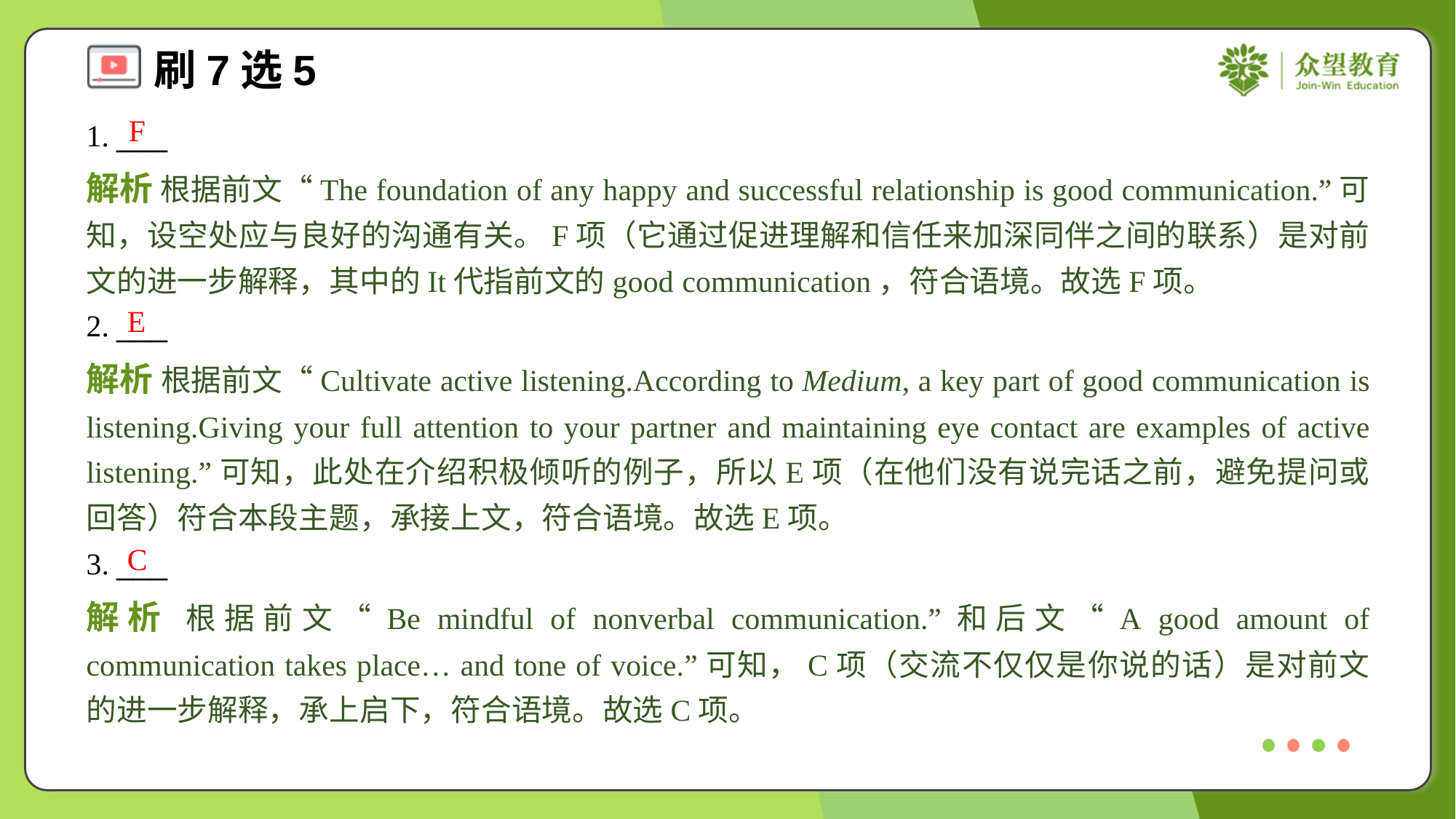

F
1. ___
解析 根据前文“The foundation of any happy and successful relationship is good communication.”可知，设空处应与良好的沟通有关。F项（它通过促进理解和信任来加深同伴之间的联系）是对前文的进一步解释，其中的It代指前文的good communication，符合语境。故选F项。
E
2. ___
解析 根据前文“Cultivate active listening.According to Medium, a key part of good communication is listening.Giving your full attention to your partner and maintaining eye contact are examples of active listening.”可知，此处在介绍积极倾听的例子，所以E项（在他们没有说完话之前，避免提问或回答）符合本段主题，承接上文，符合语境。故选E项。
C
3. ___
解析 根据前文“Be mindful of nonverbal communication.”和后文“A good amount of communication takes place… and tone of voice.”可知，C项（交流不仅仅是你说的话）是对前文的进一步解释，承上启下，符合语境。故选C项。